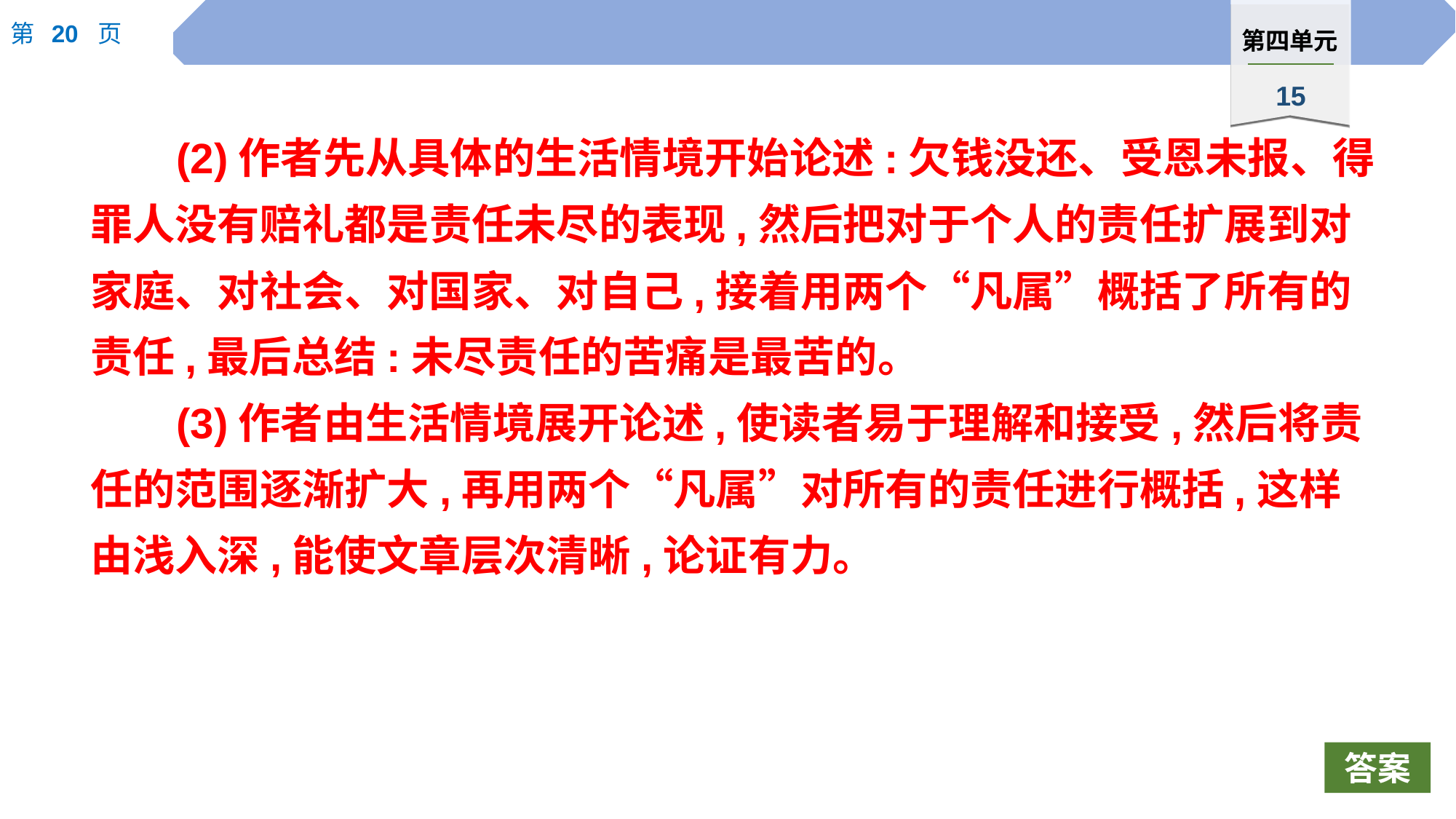

(2)作者先从具体的生活情境开始论述:欠钱没还、受恩未报、得罪人没有赔礼都是责任未尽的表现,然后把对于个人的责任扩展到对家庭、对社会、对国家、对自己,接着用两个“凡属”概括了所有的责任,最后总结:未尽责任的苦痛是最苦的。
(3)作者由生活情境展开论述,使读者易于理解和接受,然后将责任的范围逐渐扩大,再用两个“凡属”对所有的责任进行概括,这样由浅入深,能使文章层次清晰,论证有力。
答案